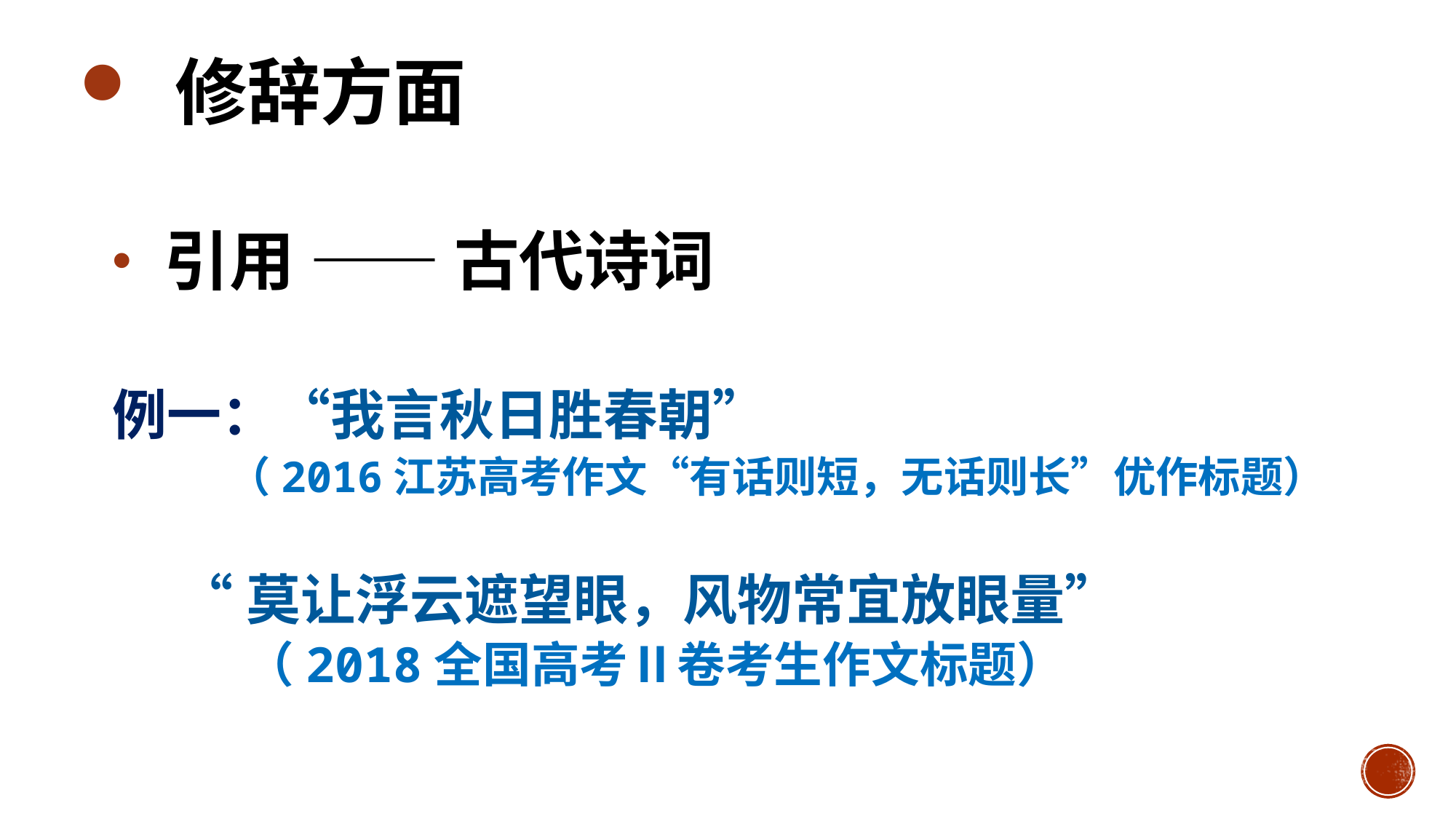

修辞方面

 引用 —— 古代诗词

例一：“我言秋日胜春朝”
           （2016江苏高考作文“有话则短，无话则长”优作标题）

      “莫让浮云遮望眼，风物常宜放眼量”
           （2018全国高考Ⅱ卷考生作文标题）